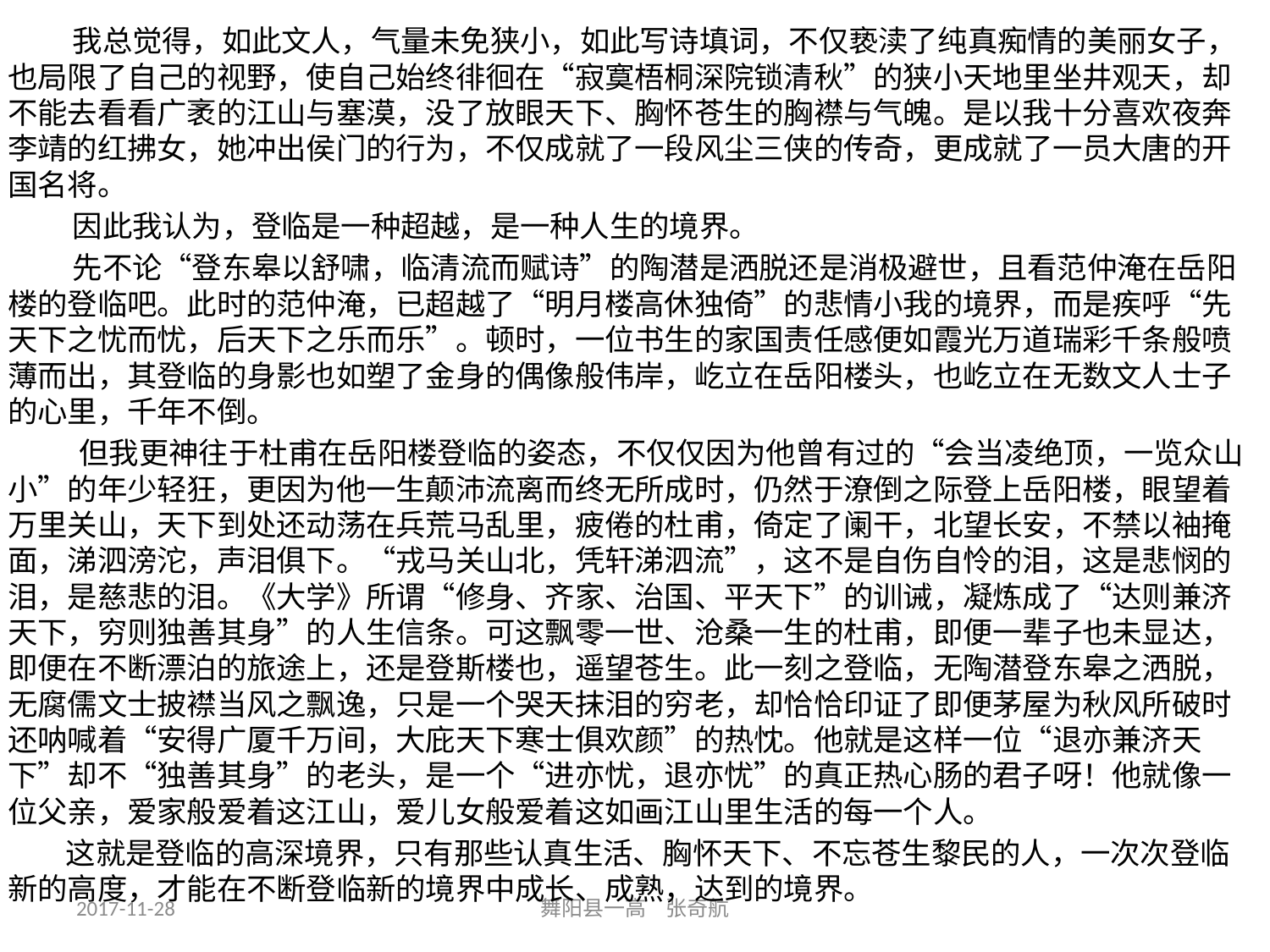

我总觉得，如此文人，气量未免狭小，如此写诗填词，不仅亵渎了纯真痴情的美丽女子，也局限了自己的视野，使自己始终徘徊在“寂寞梧桐深院锁清秋”的狭小天地里坐井观天，却不能去看看广袤的江山与塞漠，没了放眼天下、胸怀苍生的胸襟与气魄。是以我十分喜欢夜奔李靖的红拂女，她冲出侯门的行为，不仅成就了一段风尘三侠的传奇，更成就了一员大唐的开国名将。
         因此我认为，登临是一种超越，是一种人生的境界。
         先不论“登东皋以舒啸，临清流而赋诗”的陶潜是洒脱还是消极避世，且看范仲淹在岳阳楼的登临吧。此时的范仲淹，已超越了“明月楼高休独倚”的悲情小我的境界，而是疾呼“先天下之忧而忧，后天下之乐而乐”。顿时，一位书生的家国责任感便如霞光万道瑞彩千条般喷薄而出，其登临的身影也如塑了金身的偶像般伟岸，屹立在岳阳楼头，也屹立在无数文人士子的心里，千年不倒。
          但我更神往于杜甫在岳阳楼登临的姿态，不仅仅因为他曾有过的“会当凌绝顶，一览众山小”的年少轻狂，更因为他一生颠沛流离而终无所成时，仍然于潦倒之际登上岳阳楼，眼望着万里关山，天下到处还动荡在兵荒马乱里，疲倦的杜甫，倚定了阑干，北望长安，不禁以袖掩面，涕泗滂沱，声泪俱下。“戎马关山北，凭轩涕泗流”，这不是自伤自怜的泪，这是悲悯的泪，是慈悲的泪。《大学》所谓“修身、齐家、治国、平天下”的训诫，凝炼成了“达则兼济天下，穷则独善其身”的人生信条。可这飘零一世、沧桑一生的杜甫，即便一辈子也未显达，即便在不断漂泊的旅途上，还是登斯楼也，遥望苍生。此一刻之登临，无陶潜登东皋之洒脱，无腐儒文士披襟当风之飘逸，只是一个哭天抹泪的穷老，却恰恰印证了即便茅屋为秋风所破时还呐喊着“安得广厦千万间，大庇天下寒士俱欢颜”的热忱。他就是这样一位“退亦兼济天下”却不“独善其身”的老头，是一个“进亦忧，退亦忧”的真正热心肠的君子呀！他就像一位父亲，爱家般爱着这江山，爱儿女般爱着这如画江山里生活的每一个人。
        这就是登临的高深境界，只有那些认真生活、胸怀天下、不忘苍生黎民的人，一次次登临新的高度，才能在不断登临新的境界中成长、成熟，达到的境界。
2017-11-28
舞阳县一高   张奇航